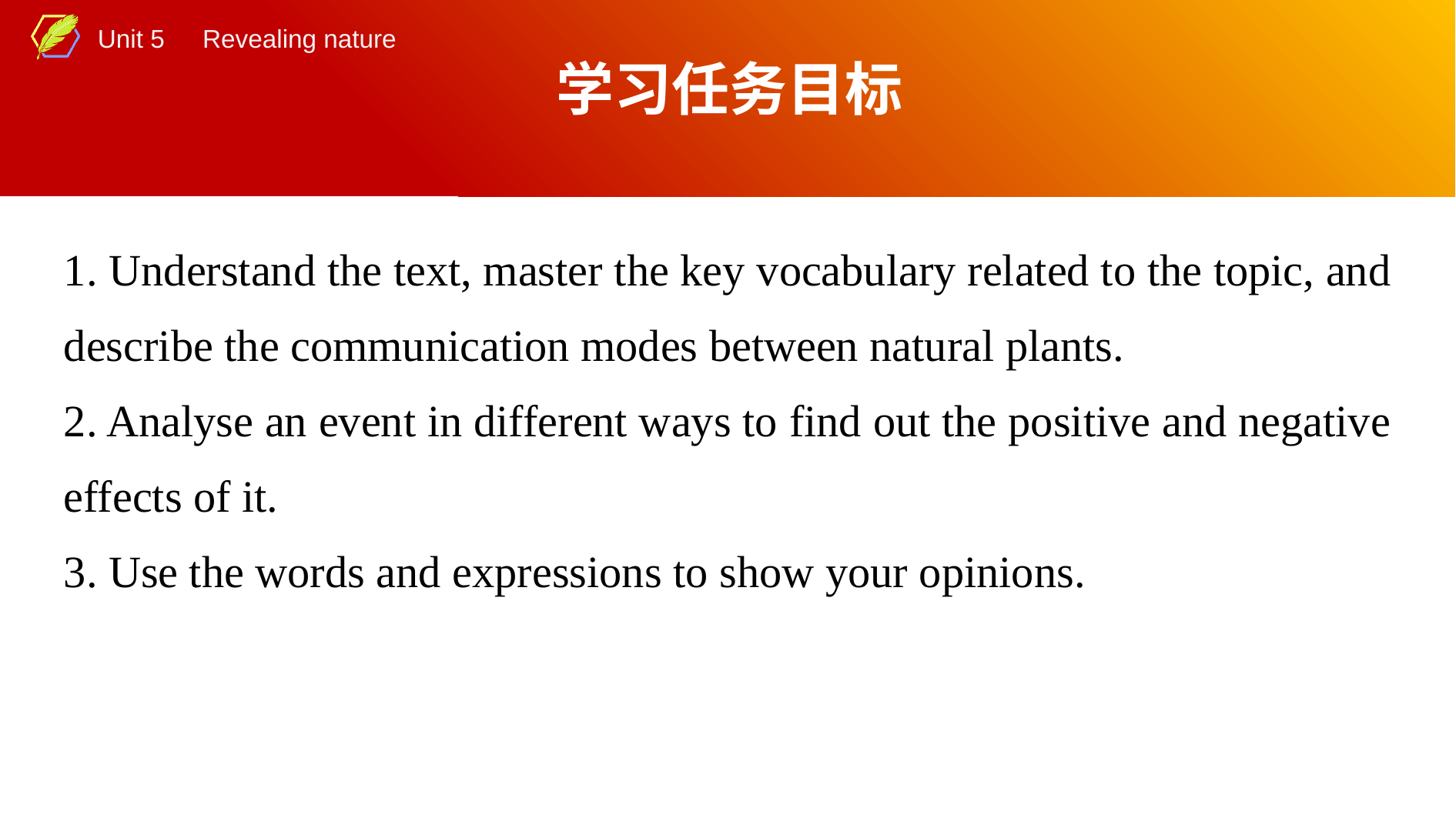

学习任务目标
1. Understand the text, master the key vocabulary related to the topic, and describe the communication modes between natural plants.
2. Analyse an event in different ways to find out the positive and negative effects of it.
3. Use the words and expressions to show your opinions.